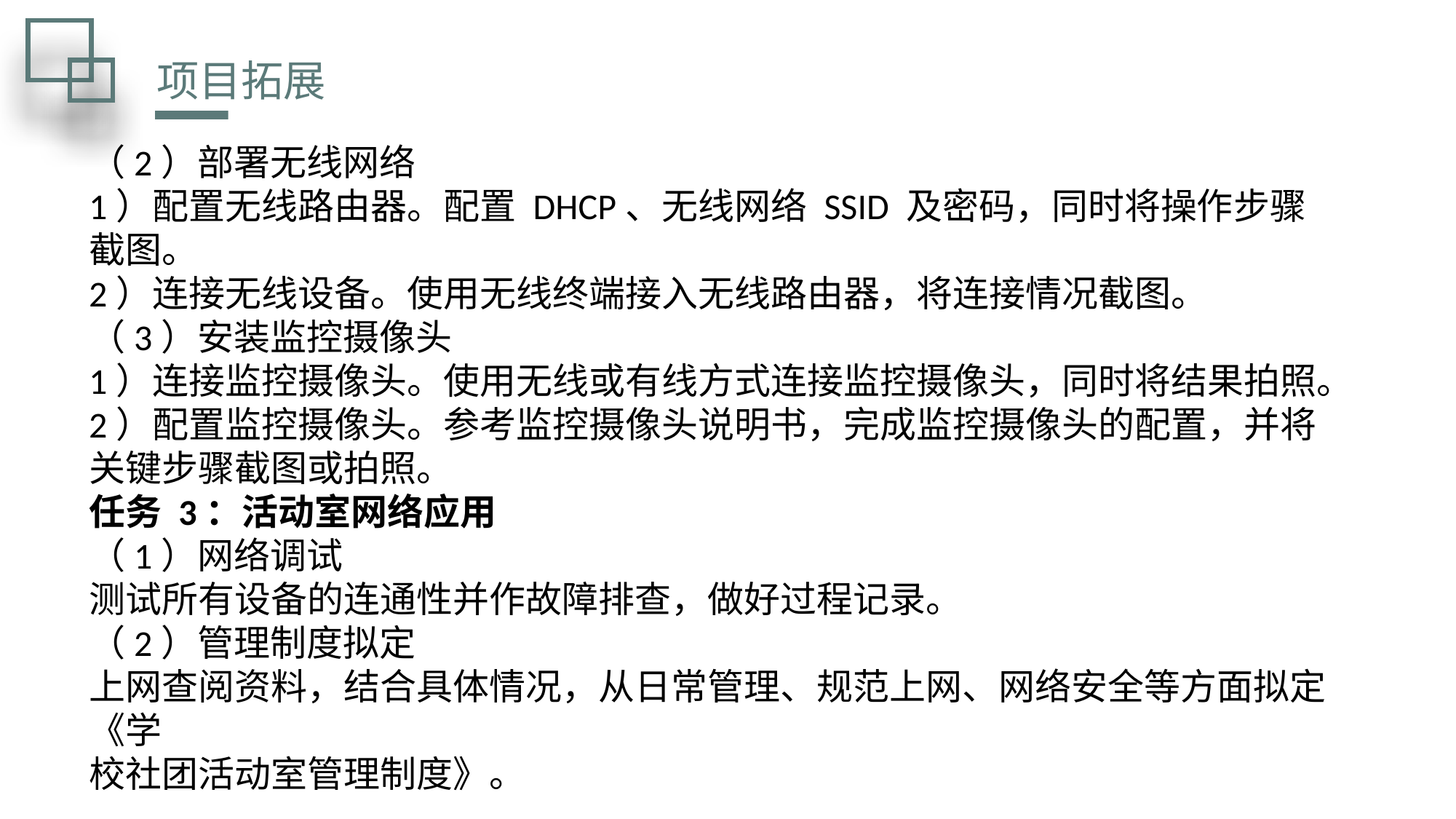

项目拓展

（2）部署无线网络
1）配置无线路由器。配置 DHCP、无线网络 SSID 及密码，同时将操作步骤截图。
2）连接无线设备。使用无线终端接入无线路由器，将连接情况截图。
（3）安装监控摄像头
1）连接监控摄像头。使用无线或有线方式连接监控摄像头，同时将结果拍照。
2）配置监控摄像头。参考监控摄像头说明书，完成监控摄像头的配置，并将关键步骤截图或拍照。
任务 3：活动室网络应用
（1）网络调试
测试所有设备的连通性并作故障排查，做好过程记录。
（2）管理制度拟定
上网查阅资料，结合具体情况，从日常管理、规范上网、网络安全等方面拟定《学
校社团活动室管理制度》。